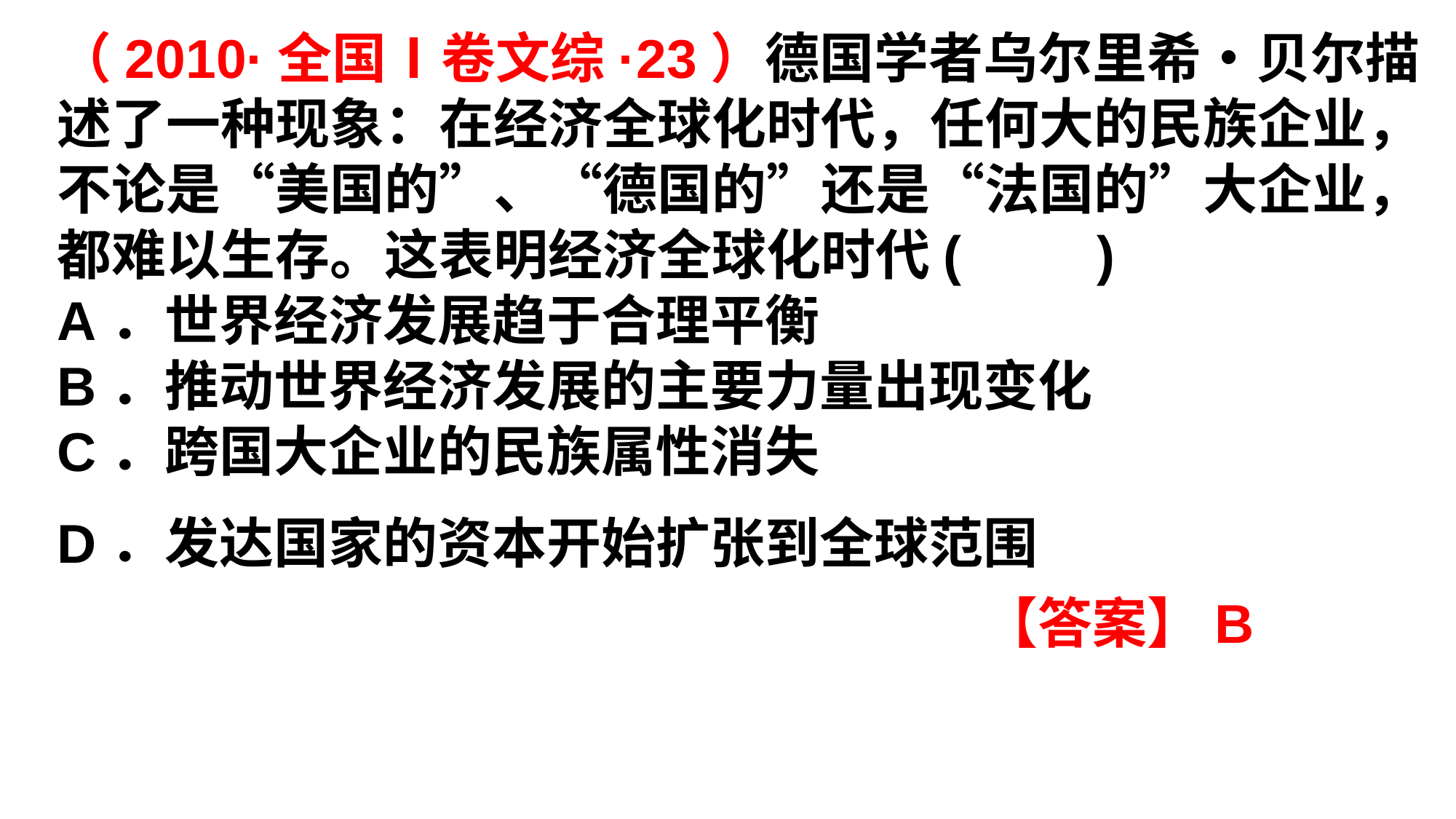

（2010·全国Ⅰ卷文综·23）德国学者乌尔里希•贝尔描述了一种现象：在经济全球化时代，任何大的民族企业，不论是“美国的”、“德国的”还是“法国的”大企业，都难以生存。这表明经济全球化时代(　　)A．世界经济发展趋于合理平衡                 B．推动世界经济发展的主要力量出现变化C．跨国大企业的民族属性消失                 D．发达国家的资本开始扩张到全球范围
【答案】B